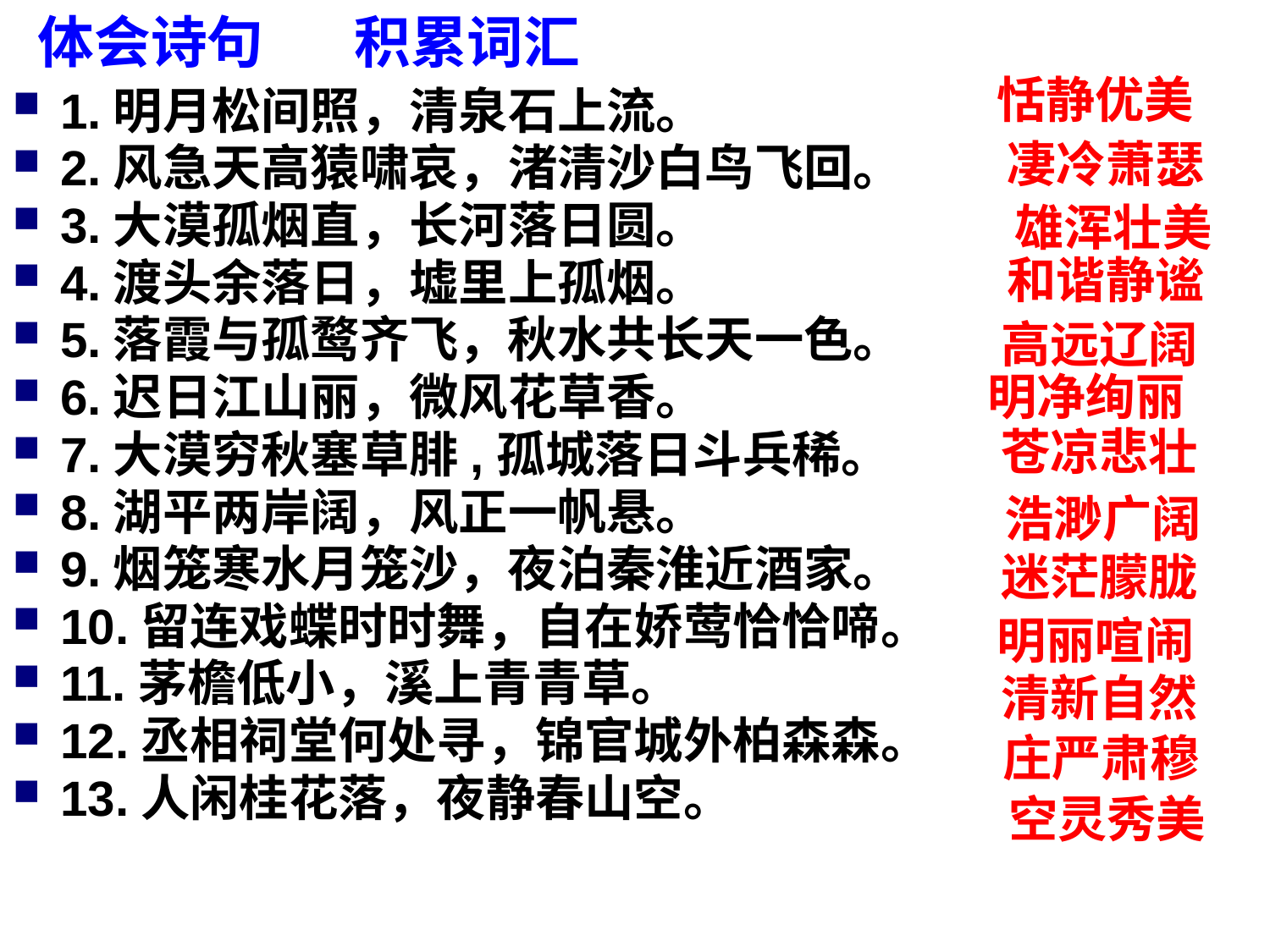

# 体会诗句       积累词汇
恬静优美
1.明月松间照，清泉石上流。
2.风急天高猿啸哀，渚清沙白鸟飞回。
3.大漠孤烟直，长河落日圆。
4.渡头余落日，墟里上孤烟。
5.落霞与孤鹜齐飞，秋水共长天一色。
6.迟日江山丽，微风花草香。
7.大漠穷秋塞草腓,孤城落日斗兵稀。
8.湖平两岸阔，风正一帆悬。
9.烟笼寒水月笼沙，夜泊秦淮近酒家。
10.留连戏蝶时时舞，自在娇莺恰恰啼。
11.茅檐低小，溪上青青草。
12.丞相祠堂何处寻，锦官城外柏森森。
13.人闲桂花落，夜静春山空。

凄冷萧瑟
雄浑壮美
和谐静谧
高远辽阔
明净绚丽
苍凉悲壮
浩渺广阔
迷茫朦胧
明丽喧闹
清新自然
庄严肃穆
空灵秀美